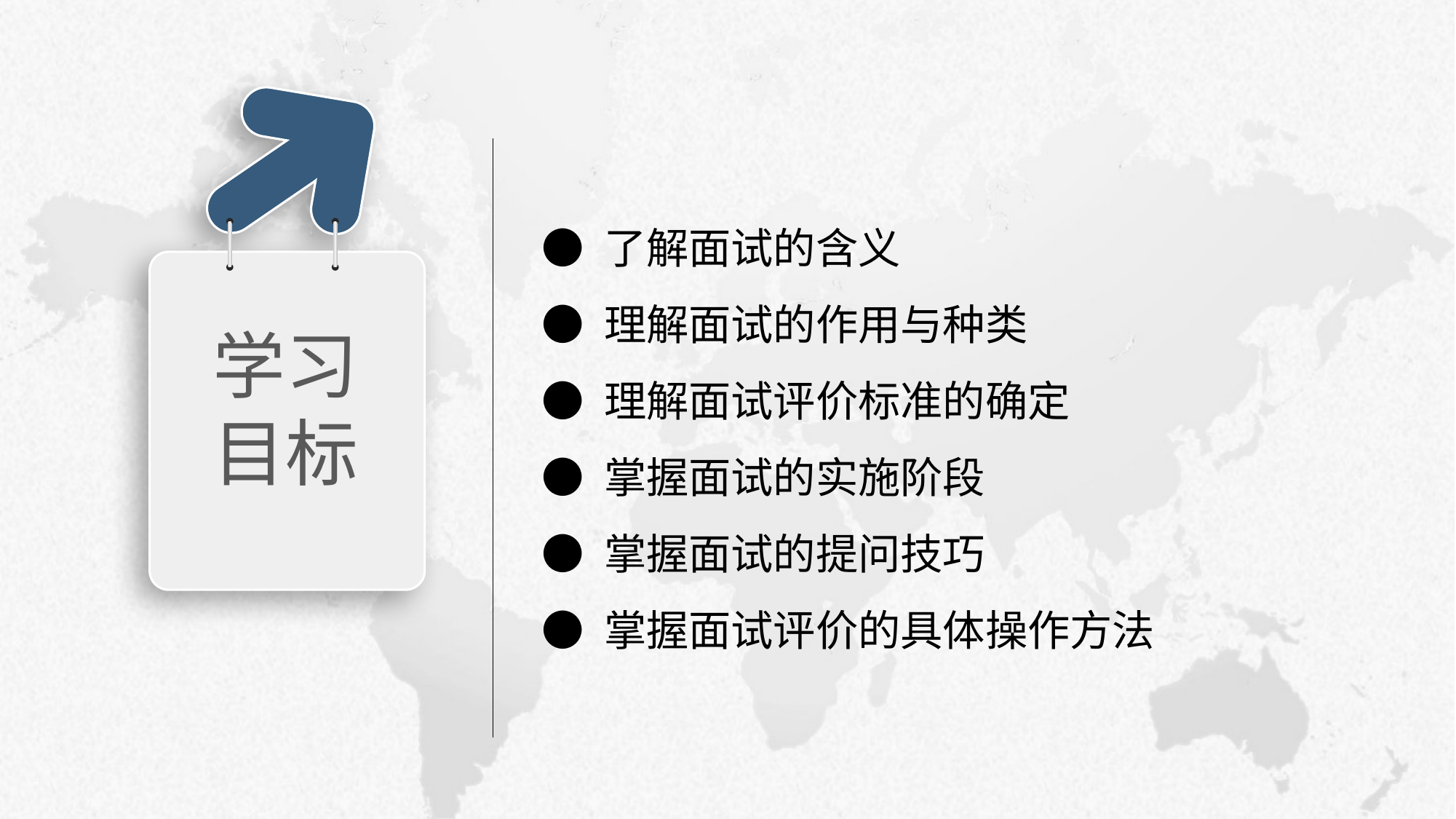

学习目标

● 了解面试的含义
● 理解面试的作用与种类
● 理解面试评价标准的确定
● 掌握面试的实施阶段
● 掌握面试的提问技巧
● 掌握面试评价的具体操作方法